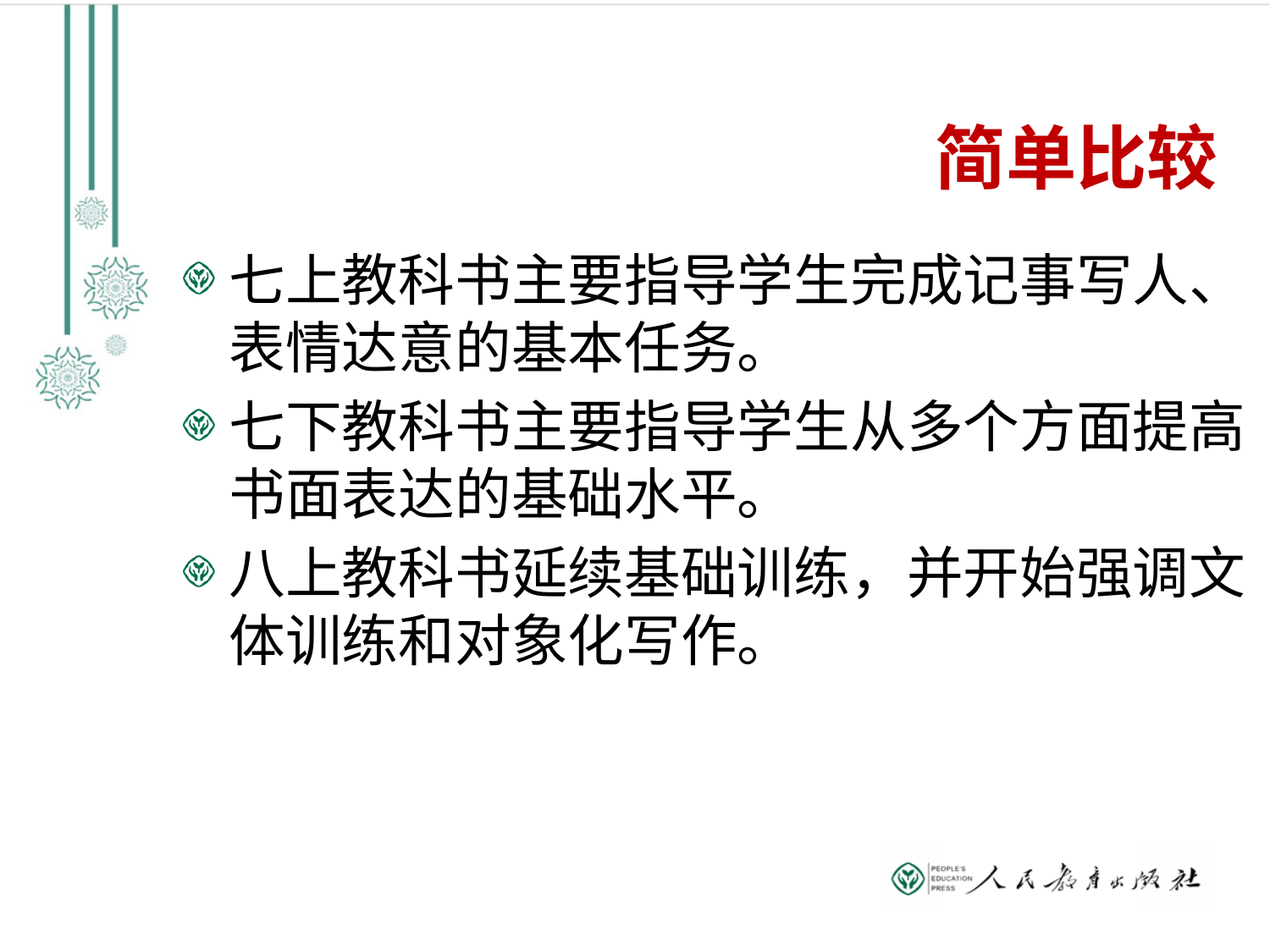

# 简单比较
七上教科书主要指导学生完成记事写人、表情达意的基本任务。
七下教科书主要指导学生从多个方面提高书面表达的基础水平。
八上教科书延续基础训练，并开始强调文体训练和对象化写作。